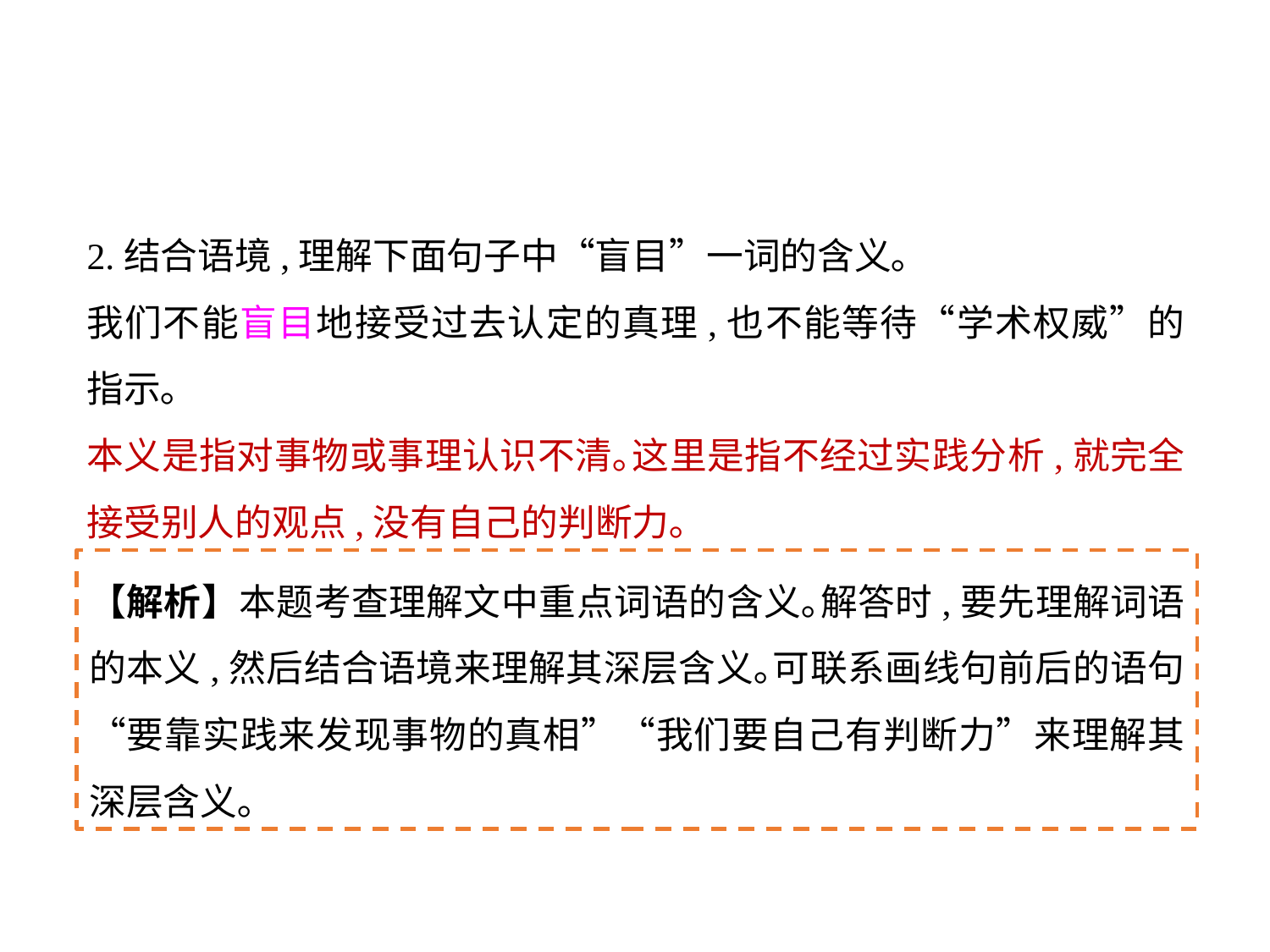

2.结合语境,理解下面句子中“盲目”一词的含义｡
我们不能盲目地接受过去认定的真理,也不能等待“学术权威”的指示｡
本义是指对事物或事理认识不清｡这里是指不经过实践分析,就完全接受别人的观点,没有自己的判断力｡
【解析】本题考查理解文中重点词语的含义｡解答时,要先理解词语的本义,然后结合语境来理解其深层含义｡可联系画线句前后的语句“要靠实践来发现事物的真相”“我们要自己有判断力”来理解其深层含义｡